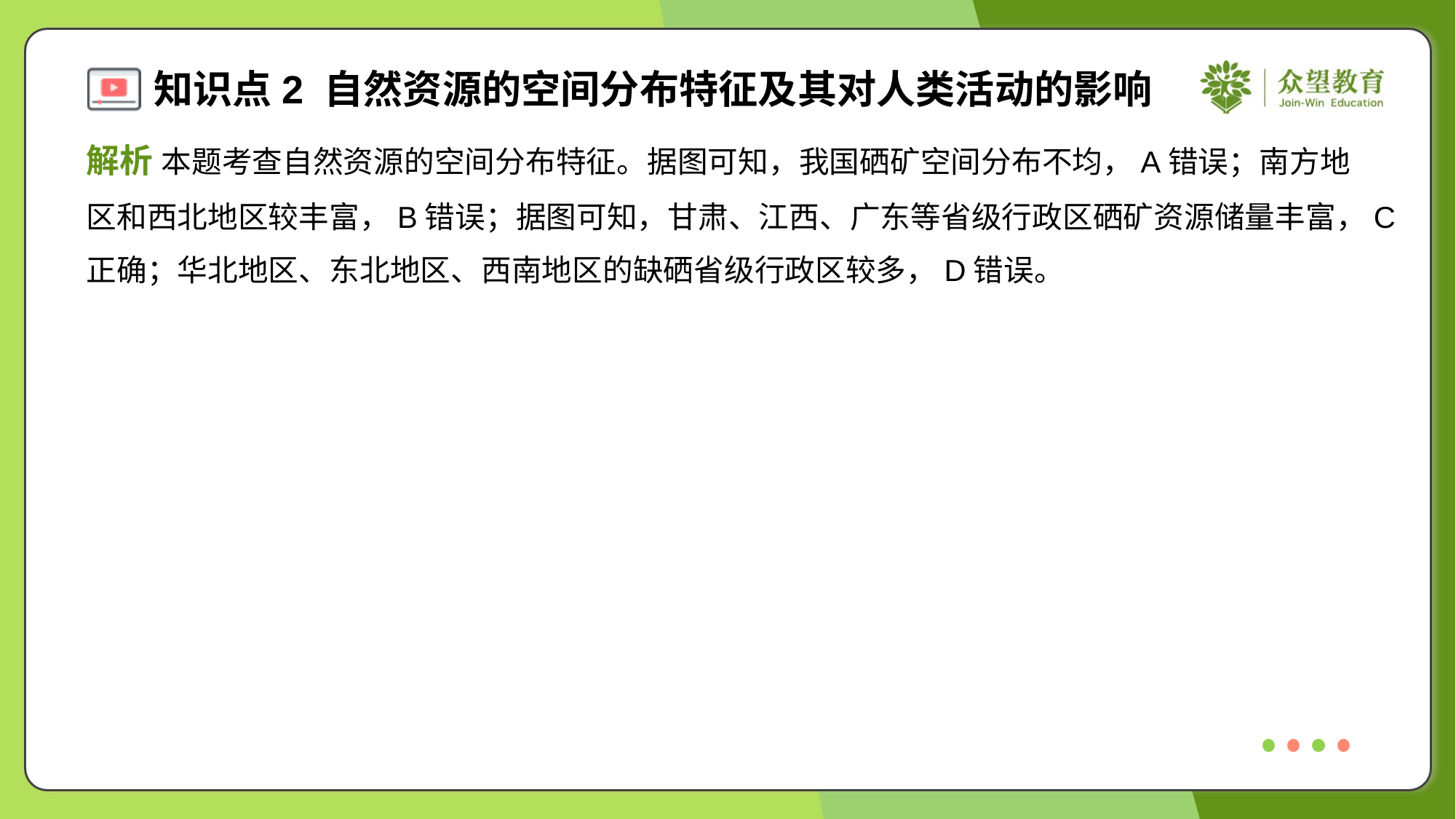

解析 本题考查自然资源的空间分布特征。据图可知，我国硒矿空间分布不均，A错误；南方地
区和西北地区较丰富，B错误；据图可知，甘肃、江西、广东等省级行政区硒矿资源储量丰富，C
正确；华北地区、东北地区、西南地区的缺硒省级行政区较多，D错误。